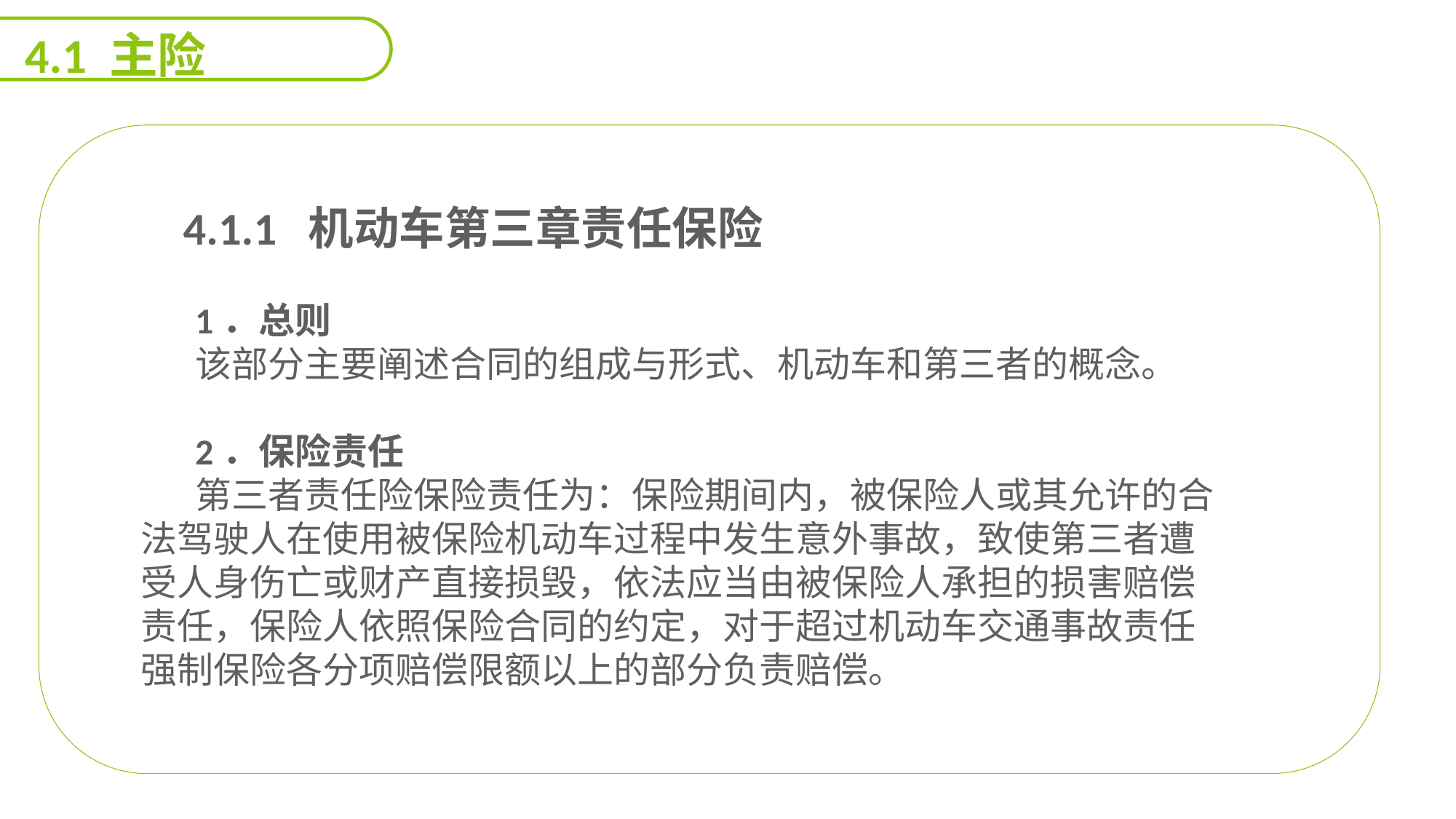

4.1 主险

 4.1.1  机动车第三章责任保险

1．总则
该部分主要阐述合同的组成与形式、机动车和第三者的概念。

2．保险责任
第三者责任险保险责任为：保险期间内，被保险人或其允许的合法驾驶人在使用被保险机动车过程中发生意外事故，致使第三者遭受人身伤亡或财产直接损毁，依法应当由被保险人承担的损害赔偿责任，保险人依照保险合同的约定，对于超过机动车交通事故责任强制保险各分项赔偿限额以上的部分负责赔偿。

能力
目标
延迟符